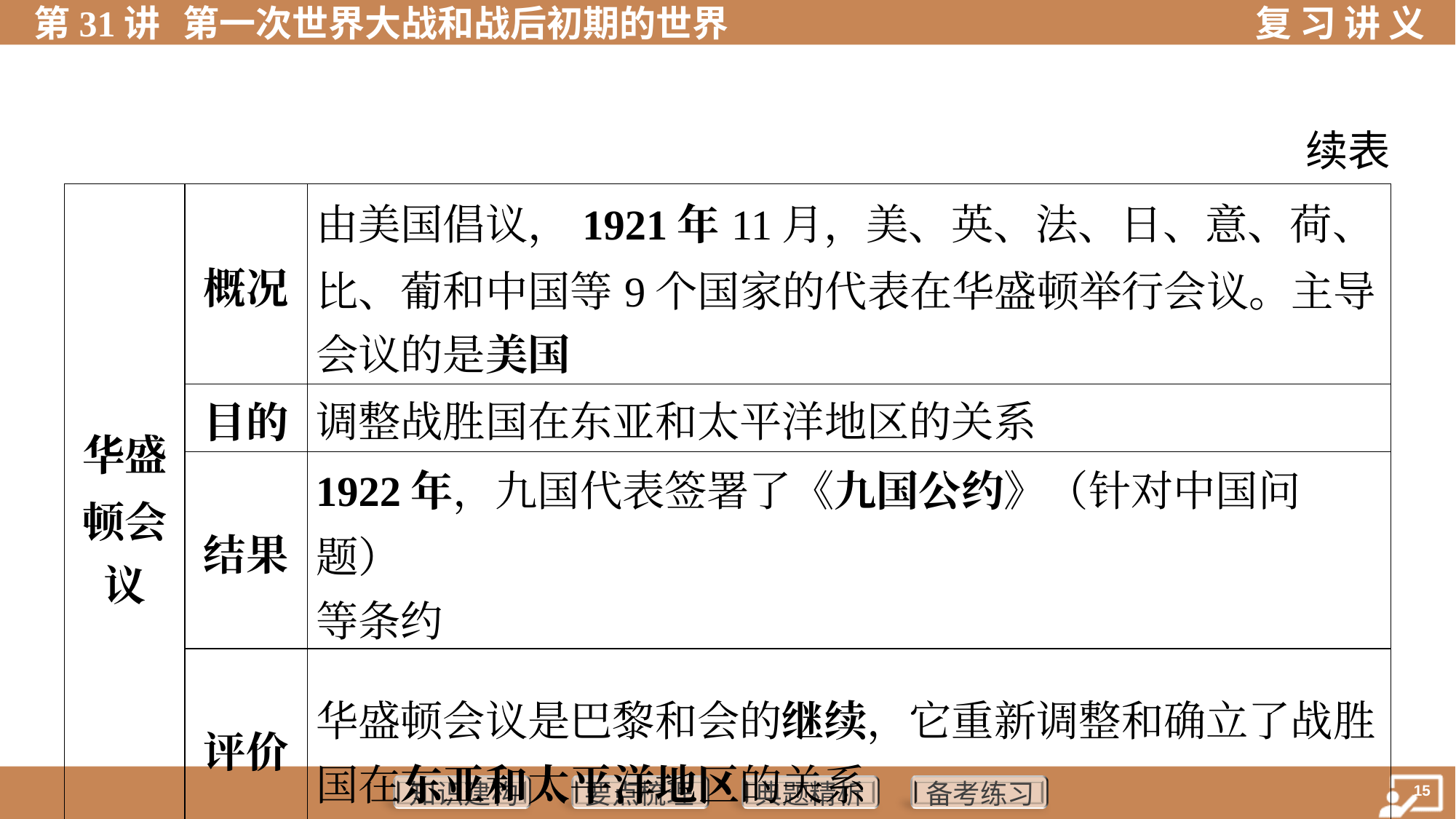

续表
| 华盛 顿会 议 | 概况 | 由美国倡议，1921年11月，美、英、法、日、意、荷、 比、葡和中国等9个国家的代表在华盛顿举行会议。主导 会议的是美国 |  |
| --- | --- | --- | --- |
|  | 目的 | 调整战胜国在东亚和太平洋地区的关系 |  |
|  | 结果 | 1922年，九国代表签署了《九国公约》（针对中国问题） 等条约 |  |
|  | 评价 | 华盛顿会议是巴黎和会的继续，它重新调整和确立了战胜 国在东亚和太平洋地区的关系 |  |